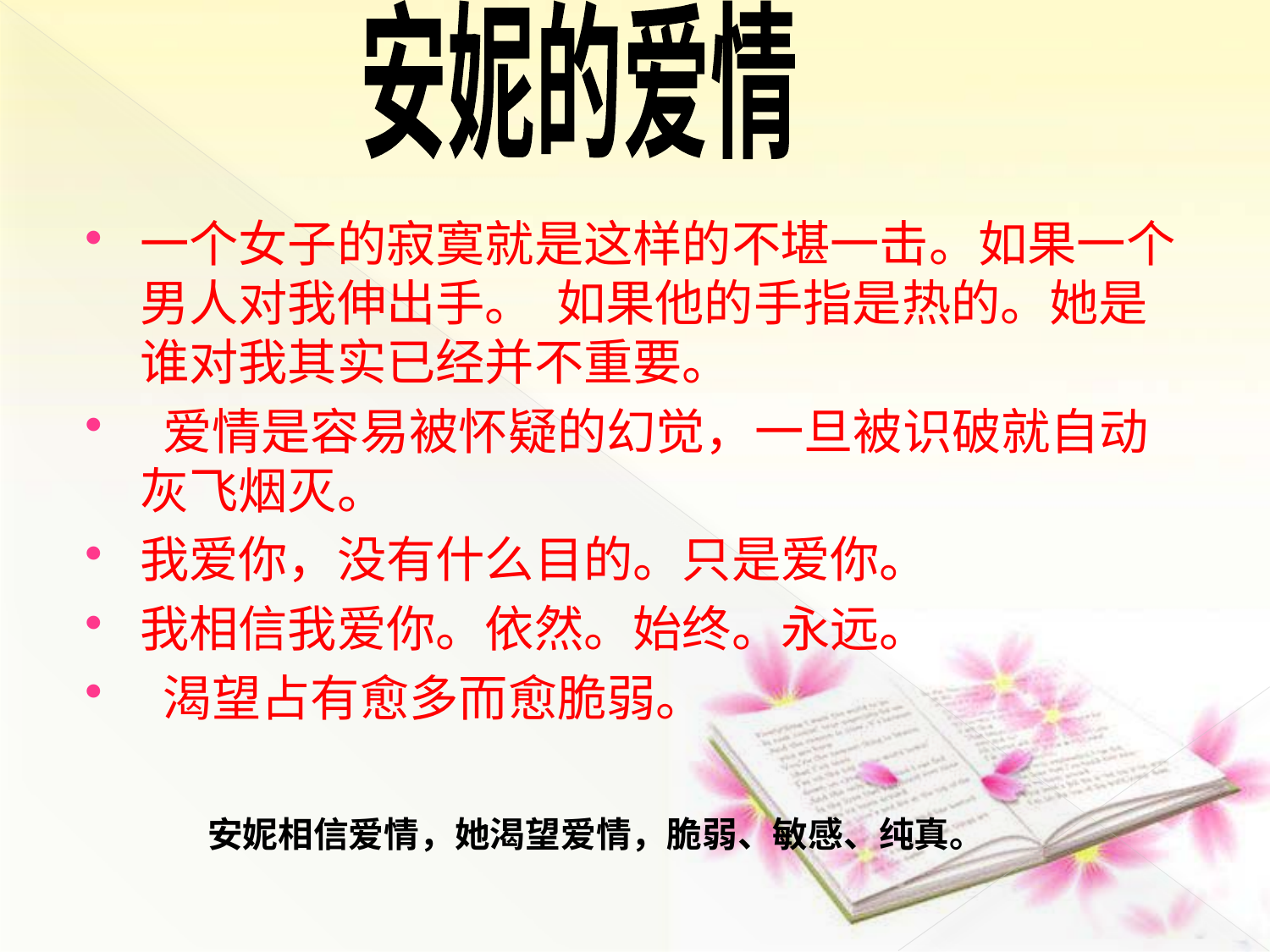

安妮的爱情
一个女子的寂寞就是这样的不堪一击。如果一个男人对我伸出手。  如果他的手指是热的。她是谁对我其实已经并不重要。
 爱情是容易被怀疑的幻觉，一旦被识破就自动灰飞烟灭。
我爱你，没有什么目的。只是爱你。
我相信我爱你。依然。始终。永远。
 渴望占有愈多而愈脆弱。
安妮相信爱情，她渴望爱情，脆弱、敏感、纯真。